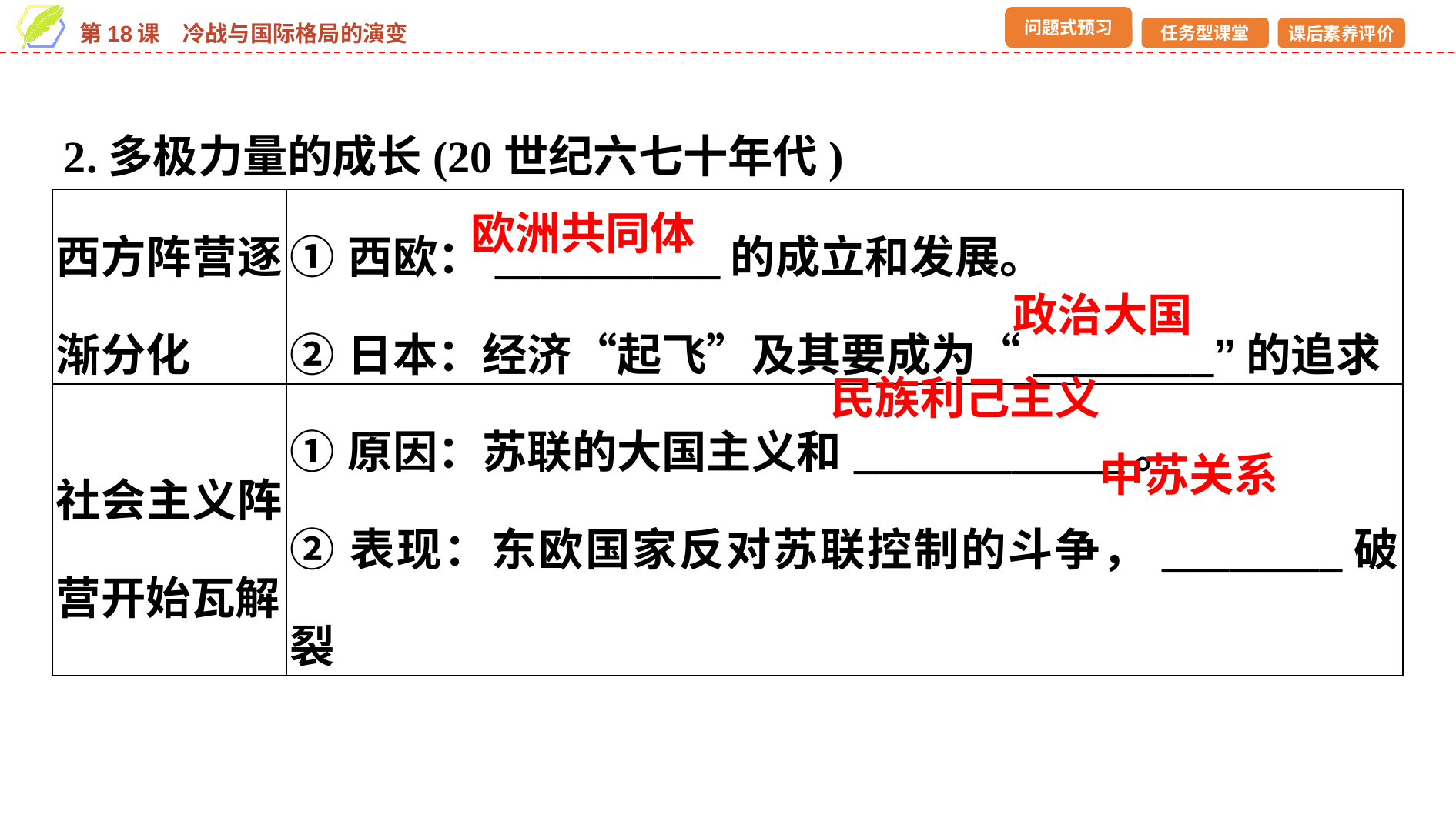

2.多极力量的成长(20世纪六七十年代)
| 西方阵营逐渐分化 | ①西欧：\_\_\_\_\_\_\_\_\_\_的成立和发展。 ②日本：经济“起飞”及其要成为“\_\_\_\_\_\_\_\_”的追求 |
| --- | --- |
| 社会主义阵营开始瓦解 | ①原因：苏联的大国主义和\_\_\_\_\_\_\_\_\_\_\_\_。 ②表现：东欧国家反对苏联控制的斗争，\_\_\_\_\_\_\_\_破裂 |
欧洲共同体
政治大国
民族利己主义
中苏关系